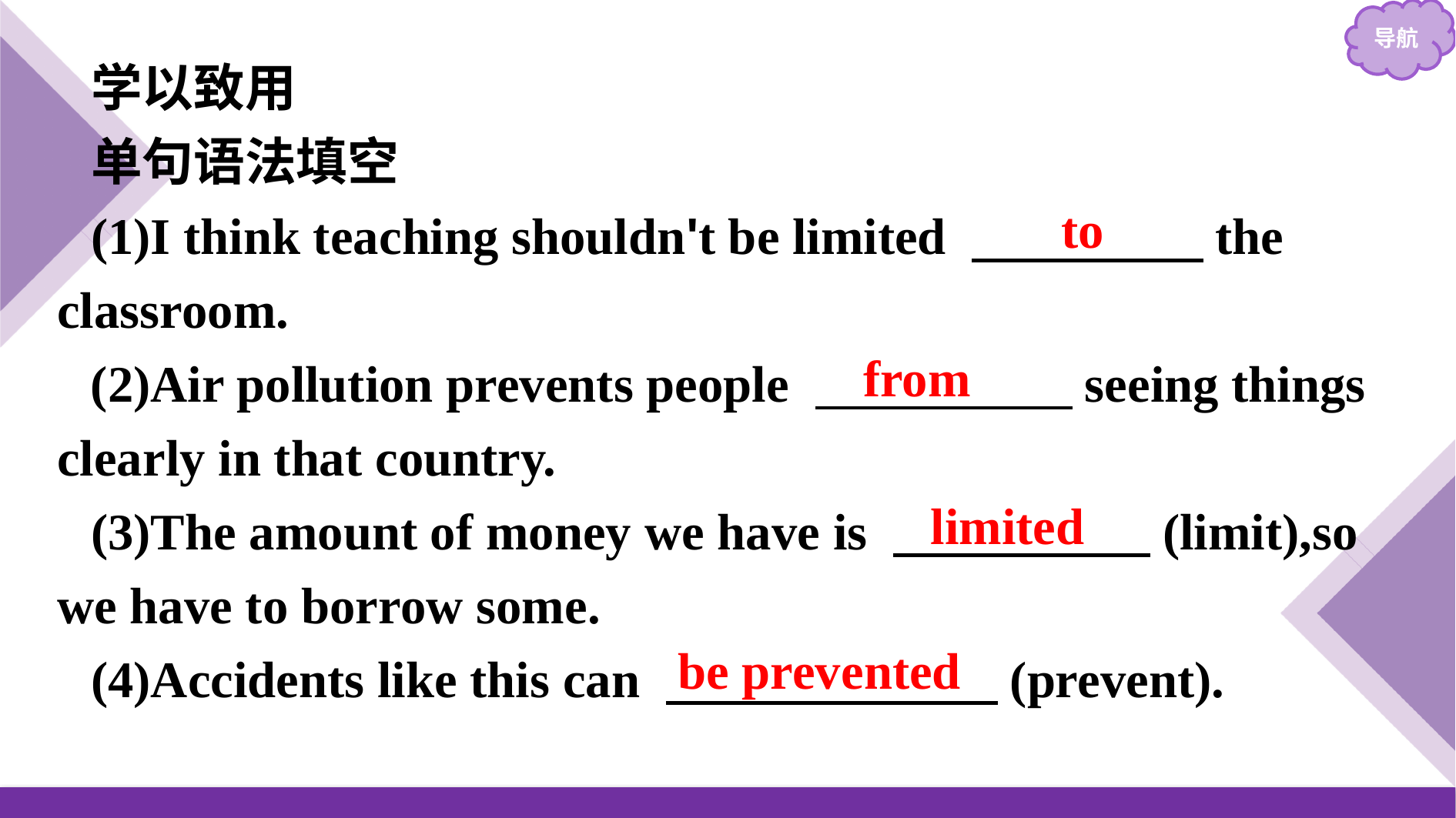

学以致用
单句语法填空
(1)I think teaching shouldn't be limited 　　　　 the classroom.
(2)Air pollution prevents people 　　　　　seeing things clearly in that country.
(3)The amount of money we have is 　　　　　(limit),so we have to borrow some.
(4)Accidents like this can 　　  　　　　(prevent).
to
from
limited
be prevented